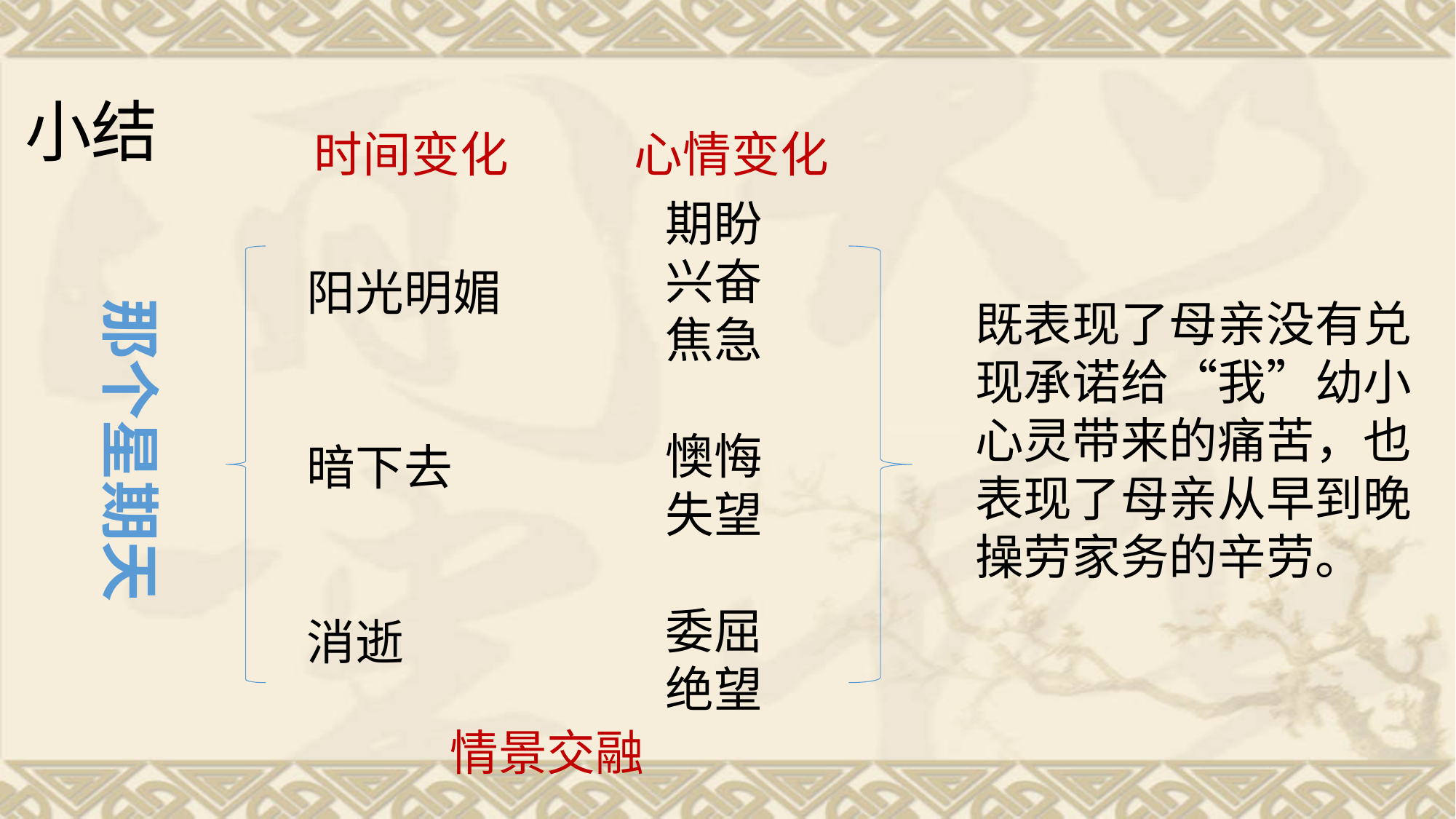

# 小结
时间变化
心情变化
期盼
兴奋
焦急

懊悔
失望

委屈
绝望

阳光明媚

暗下去

消逝
那个星期天
既表现了母亲没有兑现承诺给“我”幼小心灵带来的痛苦，也表现了母亲从早到晚操劳家务的辛劳。
情景交融